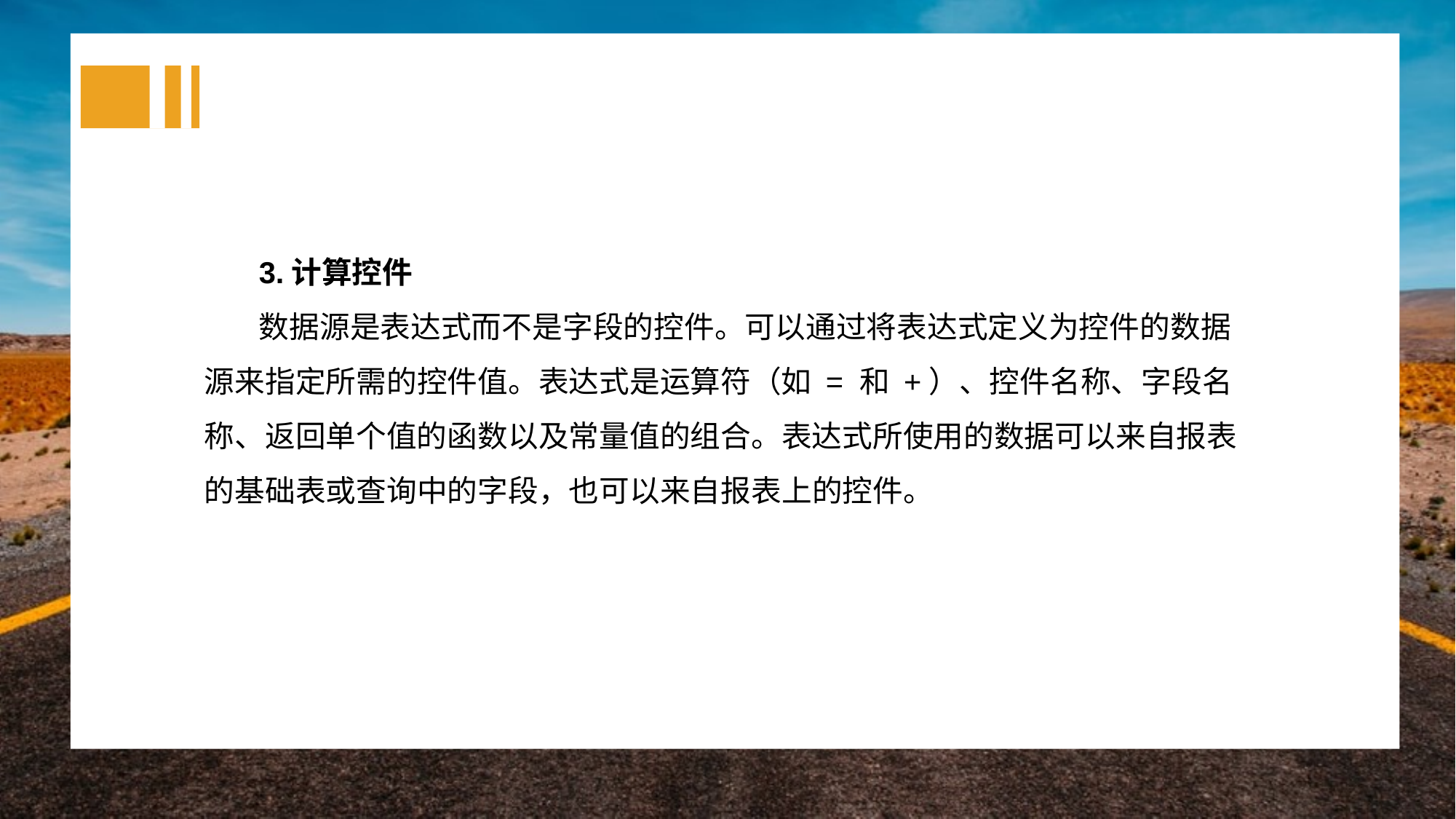

3.计算控件
数据源是表达式而不是字段的控件。可以通过将表达式定义为控件的数据源来指定所需的控件值。表达式是运算符（如 = 和 +）、控件名称、字段名称、返回单个值的函数以及常量值的组合。表达式所使用的数据可以来自报表的基础表或查询中的字段，也可以来自报表上的控件。